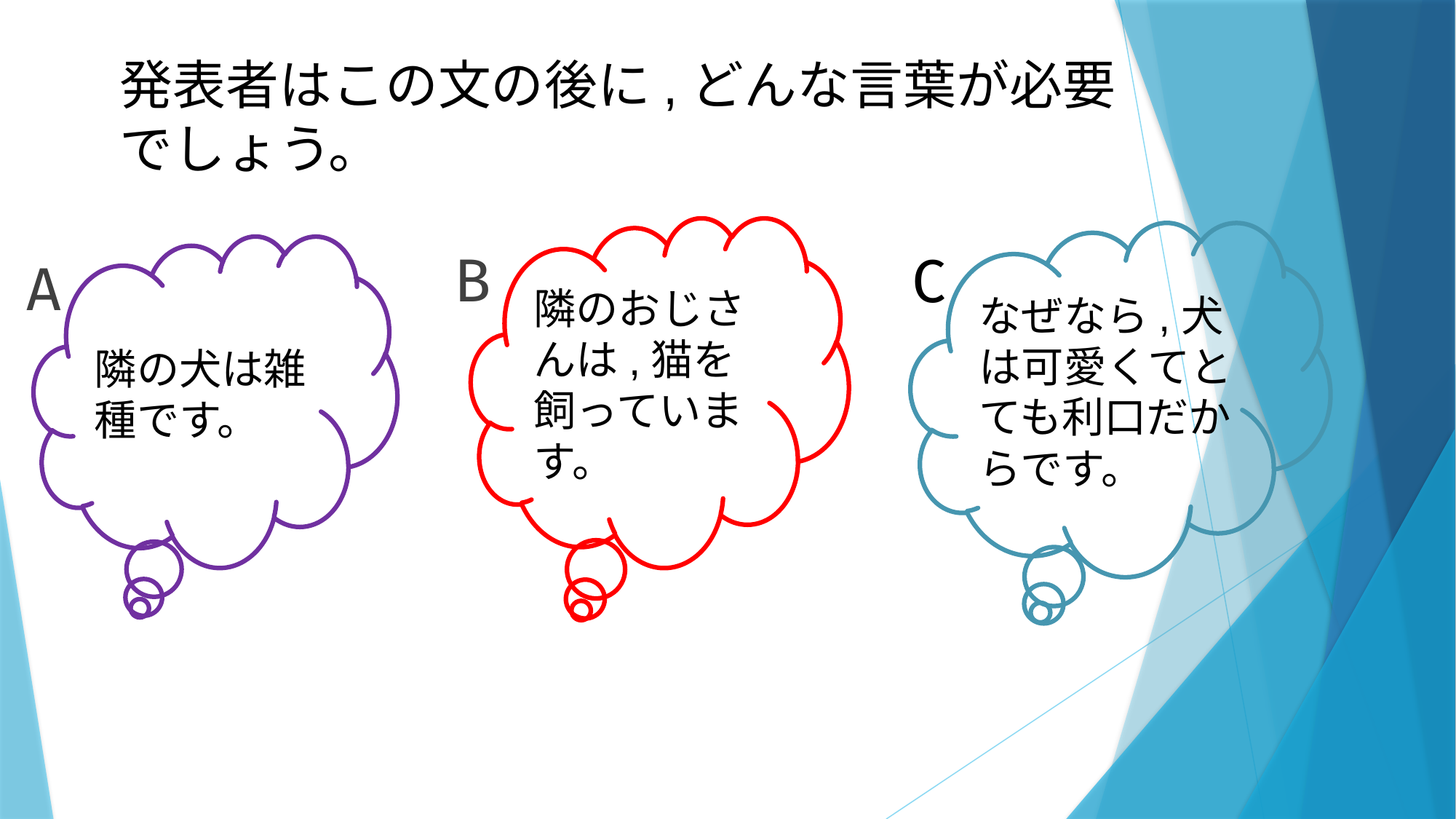

# 発表者はこの文の後に,どんな言葉が必要でしょう。
隣のおじさんは,猫を飼っています。
なぜなら,犬は可愛くてとても利口だからです。
隣の犬は雑種です。
B
A

C